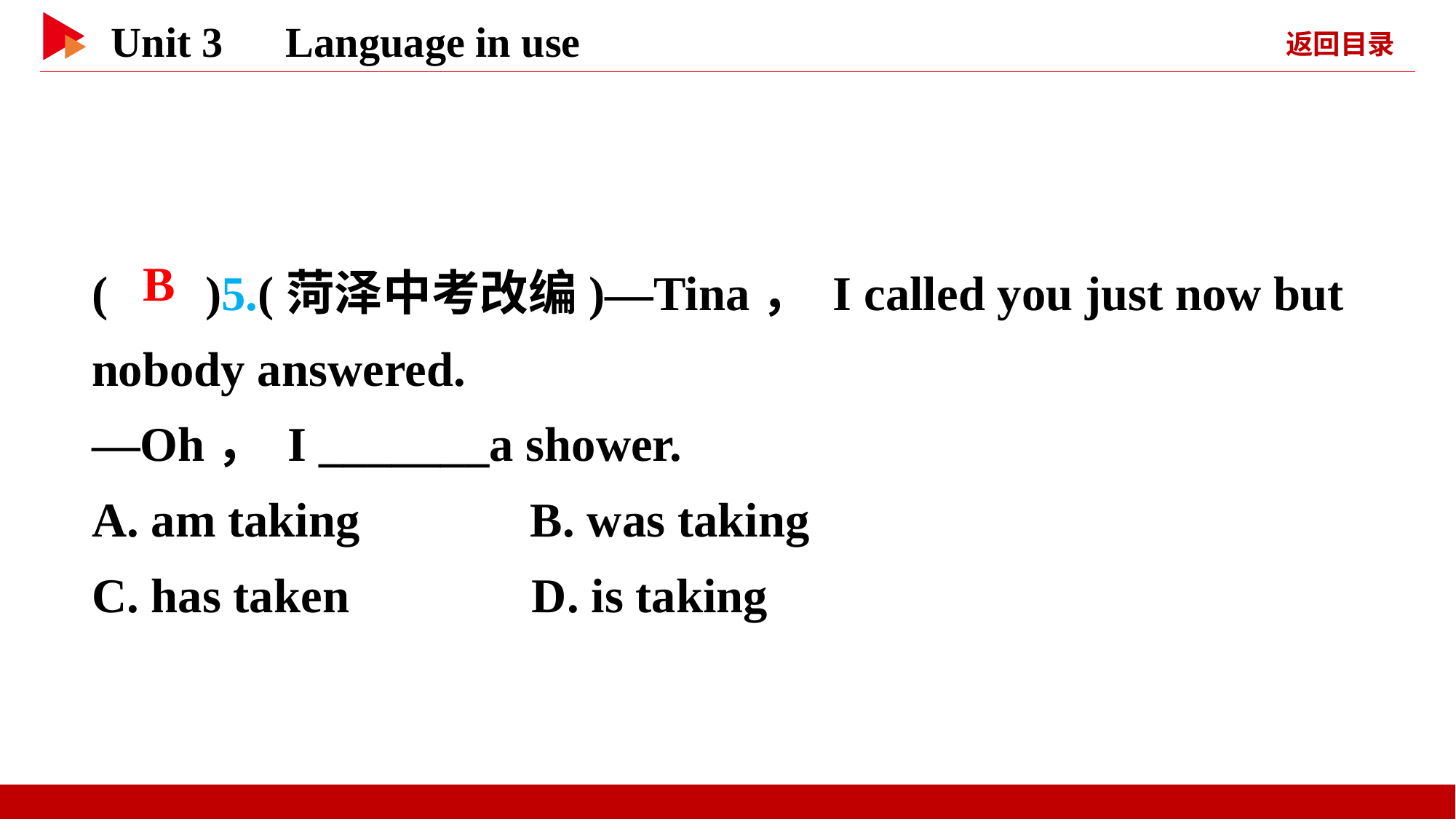

(        )5.(菏泽中考改编)—Tina， I called you just now but nobody answered.
—Oh， I _______a shower.
A. am taking              B. was taking
C. has taken               D. is taking
   B